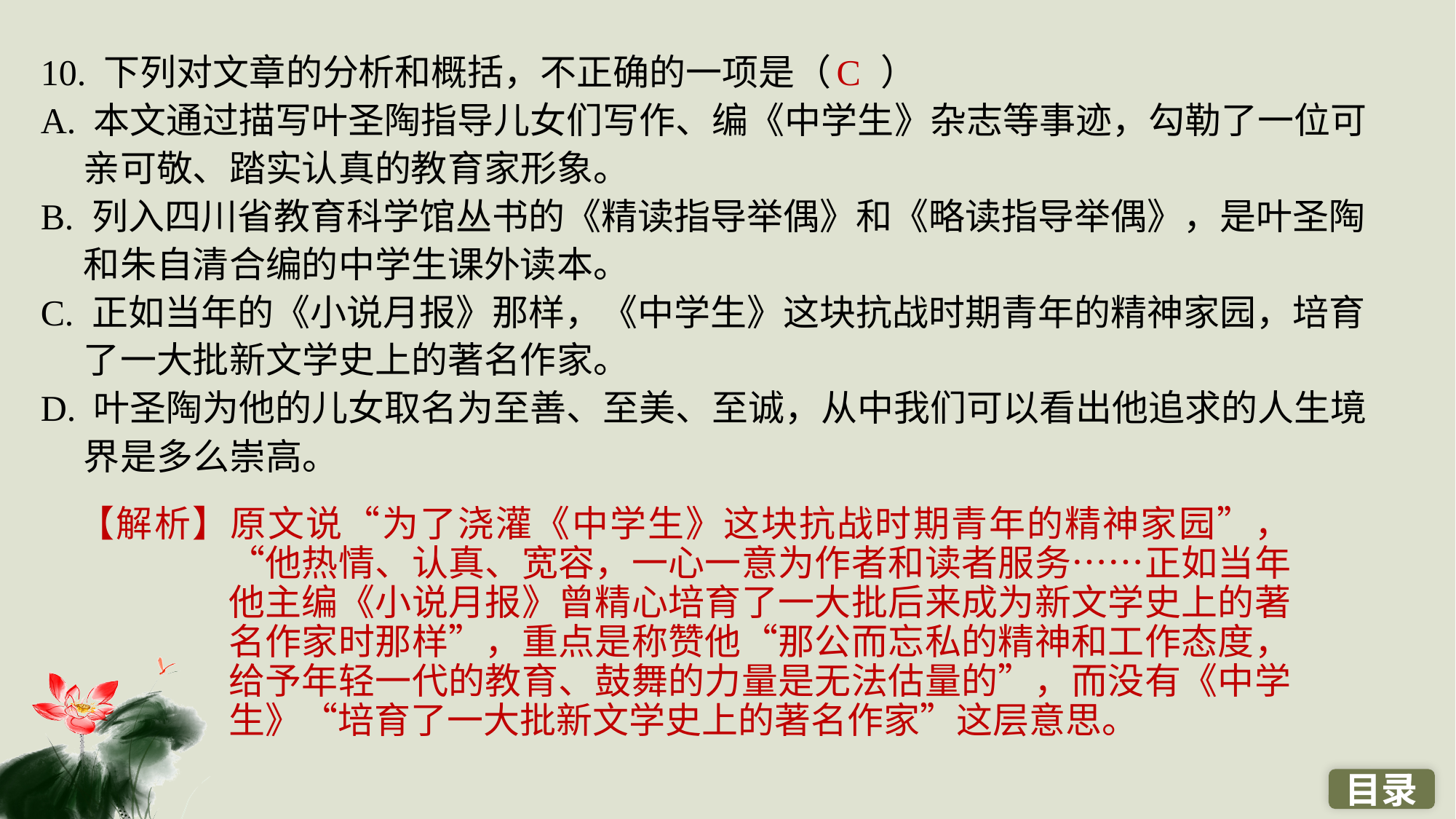

10. 下列对文章的分析和概括，不正确的一项是（      ）
A. 本文通过描写叶圣陶指导儿女们写作、编《中学生》杂志等事迹，勾勒了一位可亲可敬、踏实认真的教育家形象。
B. 列入四川省教育科学馆丛书的《精读指导举偶》和《略读指导举偶》，是叶圣陶和朱自清合编的中学生课外读本。
C. 正如当年的《小说月报》那样，《中学生》这块抗战时期青年的精神家园，培育了一大批新文学史上的著名作家。
D. 叶圣陶为他的儿女取名为至善、至美、至诚，从中我们可以看出他追求的人生境界是多么崇高。
C
【解析】原文说“为了浇灌《中学生》这块抗战时期青年的精神家园”，“他热情、认真、宽容，一心一意为作者和读者服务……正如当年他主编《小说月报》曾精心培育了一大批后来成为新文学史上的著名作家时那样”，重点是称赞他“那公而忘私的精神和工作态度，给予年轻一代的教育、鼓舞的力量是无法估量的”，而没有《中学生》“培育了一大批新文学史上的著名作家”这层意思。